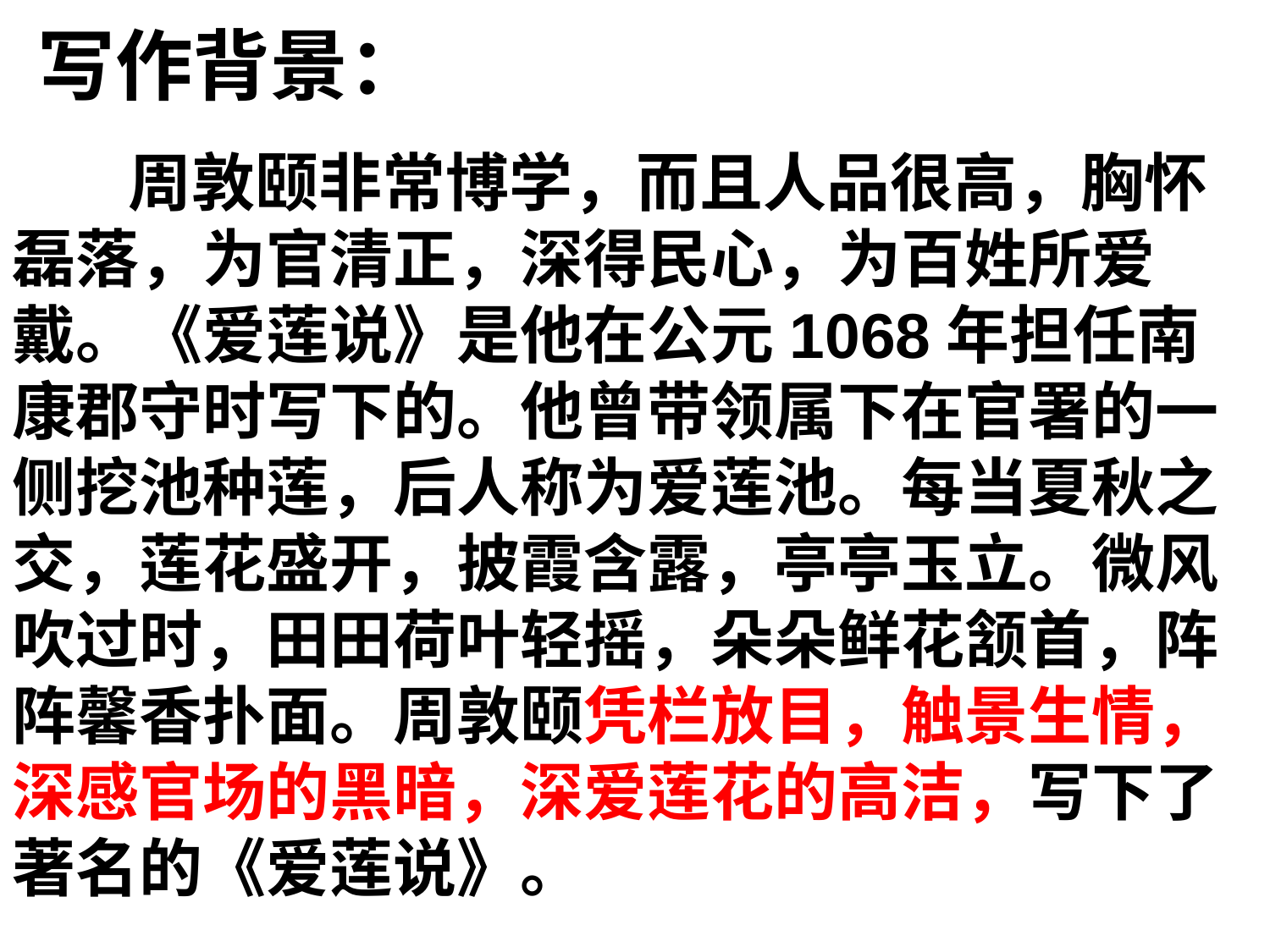

# 写作背景：
       周敦颐非常博学，而且人品很高，胸怀磊落，为官清正，深得民心，为百姓所爱戴。《爱莲说》是他在公元1068年担任南康郡守时写下的。他曾带领属下在官署的一侧挖池种莲，后人称为爱莲池。每当夏秋之交，莲花盛开，披霞含露，亭亭玉立。微风吹过时，田田荷叶轻摇，朵朵鲜花颔首，阵阵馨香扑面。周敦颐凭栏放目，触景生情，深感官场的黑暗，深爱莲花的高洁，写下了著名的《爱莲说》。